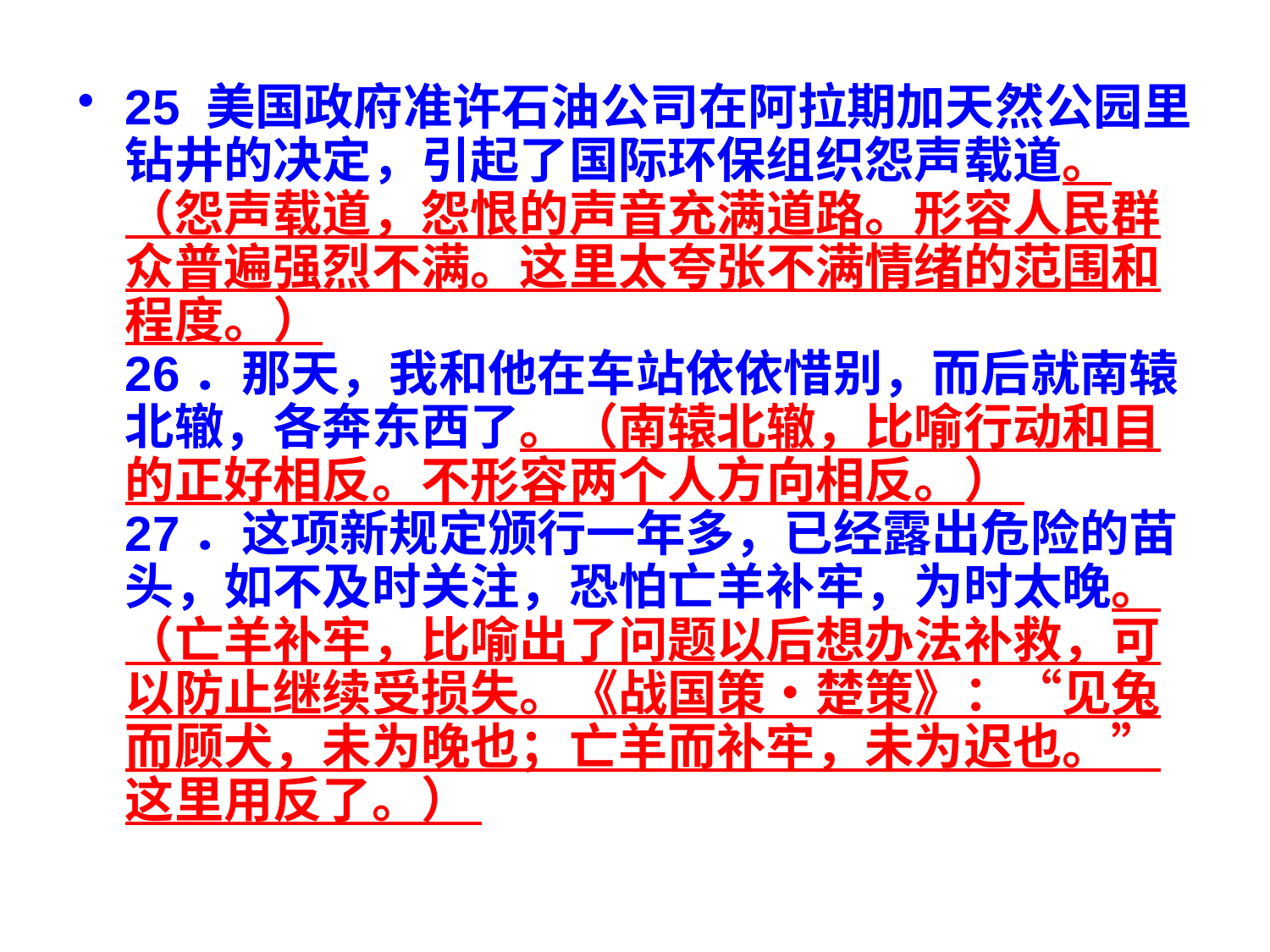

25 美国政府准许石油公司在阿拉期加天然公园里钻井的决定，引起了国际环保组织怨声载道。（怨声载道，怨恨的声音充满道路。形容人民群众普遍强烈不满。这里太夸张不满情绪的范围和程度。）
26．那天，我和他在车站依依惜别，而后就南辕北辙，各奔东西了。（南辕北辙，比喻行动和目的正好相反。不形容两个人方向相反。） 
27．这项新规定颁行一年多，已经露出危险的苗头，如不及时关注，恐怕亡羊补牢，为时太晚。（亡羊补牢，比喻出了问题以后想办法补救，可以防止继续受损失。《战国策•楚策》：“见兔而顾犬，未为晚也；亡羊而补牢，未为迟也。”这里用反了。）